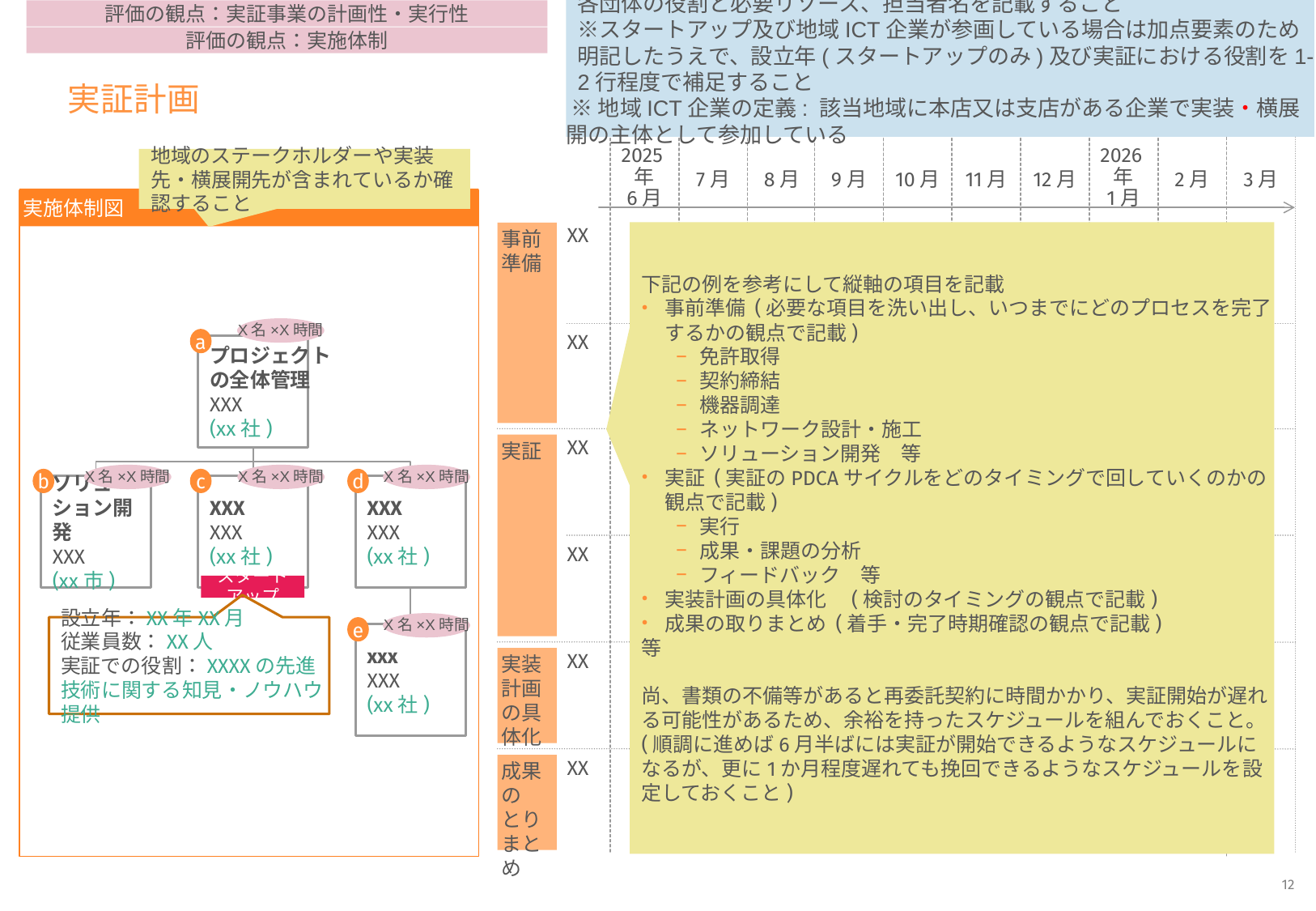

各団体の役割と必要リソース、担当者名を記載すること
※スタートアップ及び地域ICT企業が参画している場合は加点要素のため明記したうえで、設立年(スタートアップのみ)及び実証における役割を1-2行程度で補足すること
 ※地域ICT企業の定義: 該当地域に本店又は支店がある企業で実装・横展開の主体として参加している
評価の観点：実証事業の計画性・実行性
評価の観点：実施体制
# 実証計画
2025年
6月

7月

8月

9月

10月

11月

12月
2026年
1月

2月

3月
地域のステークホルダーや実装先・横展開先が含まれているか確認すること
実施体制図

下記の例を参考にして縦軸の項目を記載
事前準備 (必要な項目を洗い出し、いつまでにどのプロセスを完了するかの観点で記載)
免許取得
契約締結
機器調達
ネットワーク設計・施工
ソリューション開発　等
実証 (実証のPDCAサイクルをどのタイミングで回していくのかの観点で記載)
実行
成果・課題の分析
フィードバック　等
実装計画の具体化　(検討のタイミングの観点で記載)
成果の取りまとめ (着手・完了時期確認の観点で記載)
等

尚、書類の不備等があると再委託契約に時間かかり、実証開始が遅れる可能性があるため、余裕を持ったスケジュールを組んでおくこと。(順調に進めば6月半ばには実証が開始できるようなスケジュールになるが、更に1か月程度遅れても挽回できるようなスケジュールを設定しておくこと)
事前準備
XX
XXX
X名×X時間
a
XX
プロジェクト
の全体管理
XXX
(xx社)
実証
XX
X名×X時間
X名×X時間
X名×X時間
b
c
d
ソリューション開発
XXX
(xx市)
XXX
XXX
(xx社)
XXX
XXX
(xx社)
XX
スタートアップ
X名×X時間
設立年：XX年XX月
従業員数：XX人
実証での役割：XXXXの先進技術に関する知見・ノウハウ提供
e
xxx
XXX
(xx社)
実装計画の具体化
XX
成果の
とりまとめ
XX